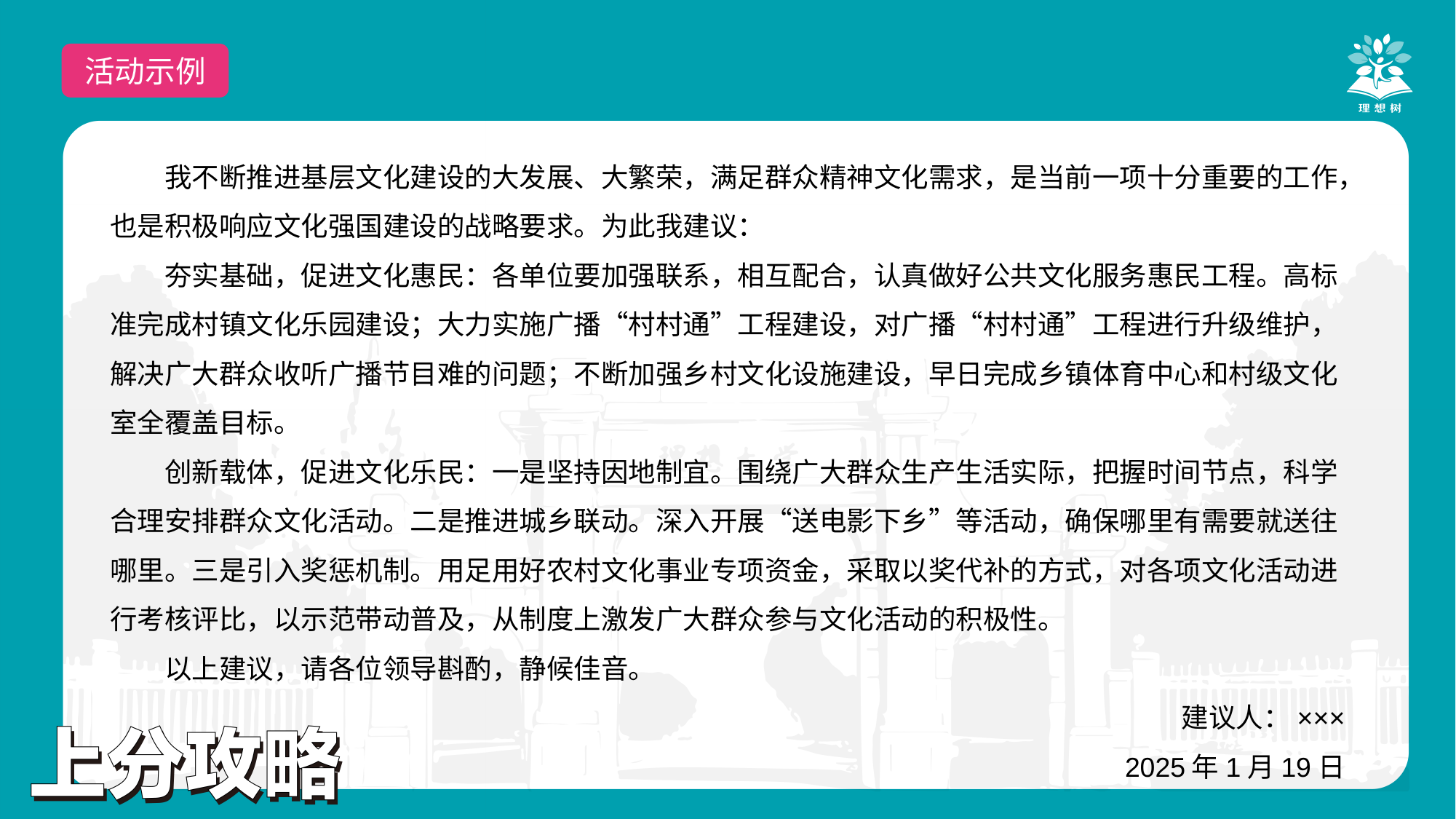

活动示例
我不断推进基层文化建设的大发展、大繁荣，满足群众精神文化需求，是当前一项十分重要的工作，也是积极响应文化强国建设的战略要求。为此我建议：
夯实基础，促进文化惠民：各单位要加强联系，相互配合，认真做好公共文化服务惠民工程。高标准完成村镇文化乐园建设；大力实施广播“村村通”工程建设，对广播“村村通”工程进行升级维护，解决广大群众收听广播节目难的问题；不断加强乡村文化设施建设，早日完成乡镇体育中心和村级文化室全覆盖目标。
创新载体，促进文化乐民：一是坚持因地制宜。围绕广大群众生产生活实际，把握时间节点，科学合理安排群众文化活动。二是推进城乡联动。深入开展“送电影下乡”等活动，确保哪里有需要就送往哪里。三是引入奖惩机制。用足用好农村文化事业专项资金，采取以奖代补的方式，对各项文化活动进行考核评比，以示范带动普及，从制度上激发广大群众参与文化活动的积极性。
以上建议，请各位领导斟酌，静候佳音。
建议人：×××
2025年1月19日